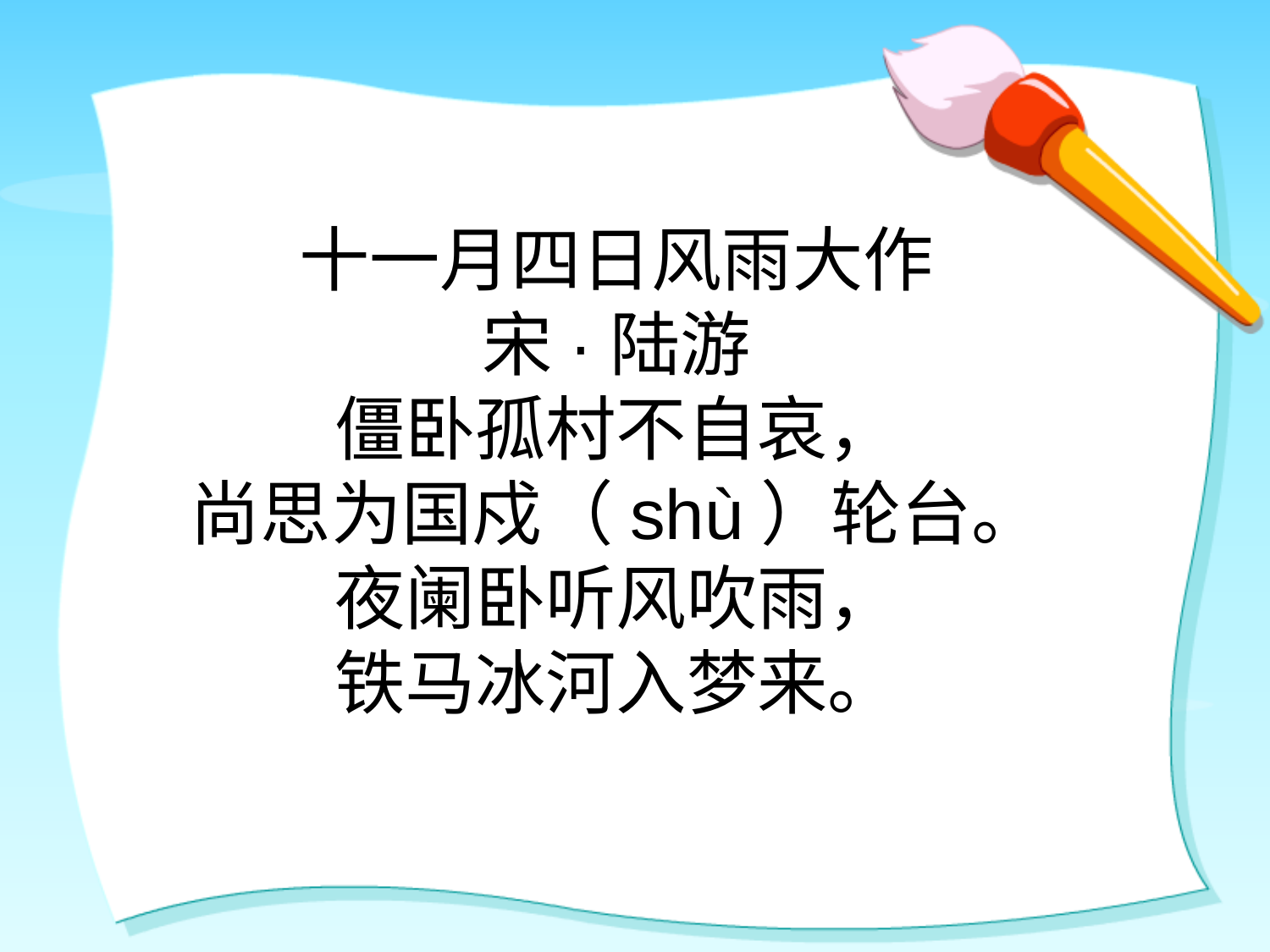

# 十一月四日风雨大作 宋·陆游 僵卧孤村不自哀， 尚思为国戍（shù）轮台。 夜阑卧听风吹雨， 铁马冰河入梦来。